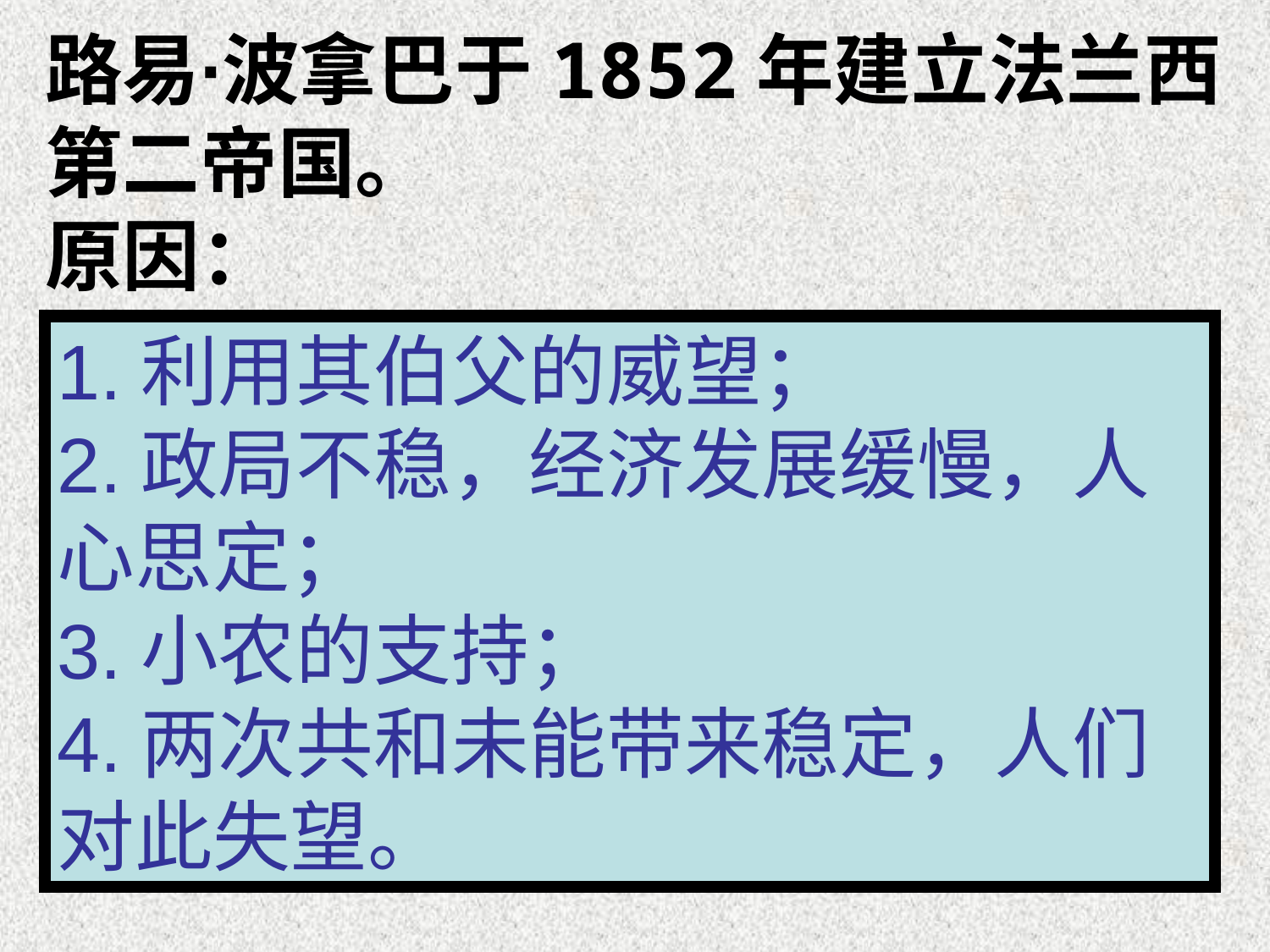

路易∙波拿巴于1852年建立法兰西第二帝国。
原因：
1.利用其伯父的威望；
2.政局不稳，经济发展缓慢，人心思定；
3.小农的支持；
4.两次共和未能带来稳定，人们对此失望。